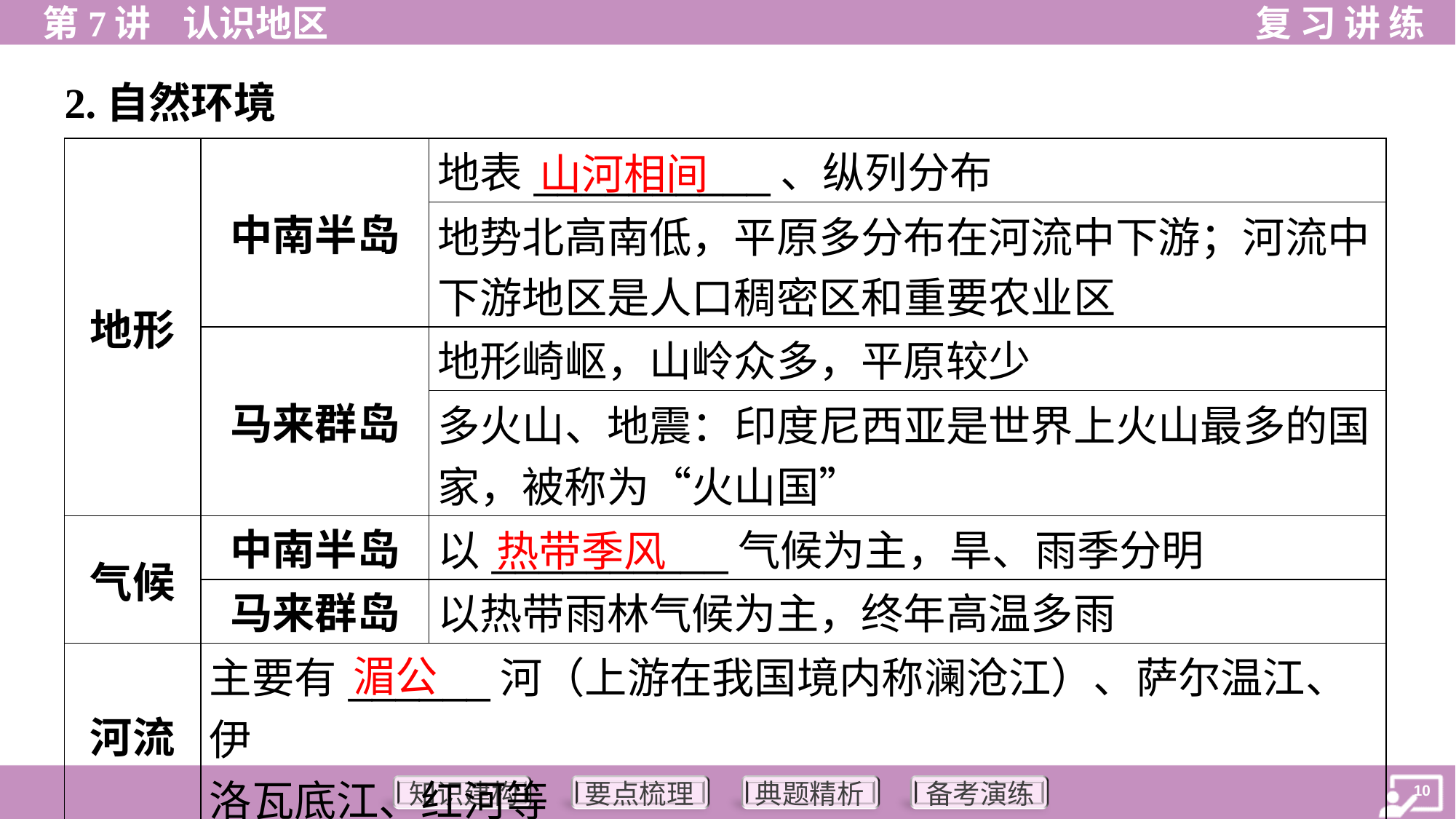

2.自然环境
山河相间
| 地形 | 中南半岛 | 地表\_\_\_\_\_\_\_\_\_\_、纵列分布 |
| --- | --- | --- |
|  |  | 地势北高南低，平原多分布在河流中下游；河流中 下游地区是人口稠密区和重要农业区 |
|  | 马来群岛 | 地形崎岖，山岭众多，平原较少 |
|  |  | 多火山、地震：印度尼西亚是世界上火山最多的国 家，被称为“火山国” |
| 气候 | 中南半岛 | 以\_\_\_\_\_\_\_\_\_\_气候为主，旱、雨季分明 |
|  | 马来群岛 | 以热带雨林气候为主，终年高温多雨 |
| 河流 | 主要有\_\_\_\_\_\_河（上游在我国境内称澜沧江）、萨尔温江、伊 洛瓦底江、红河等 |  |
热带季风
湄公